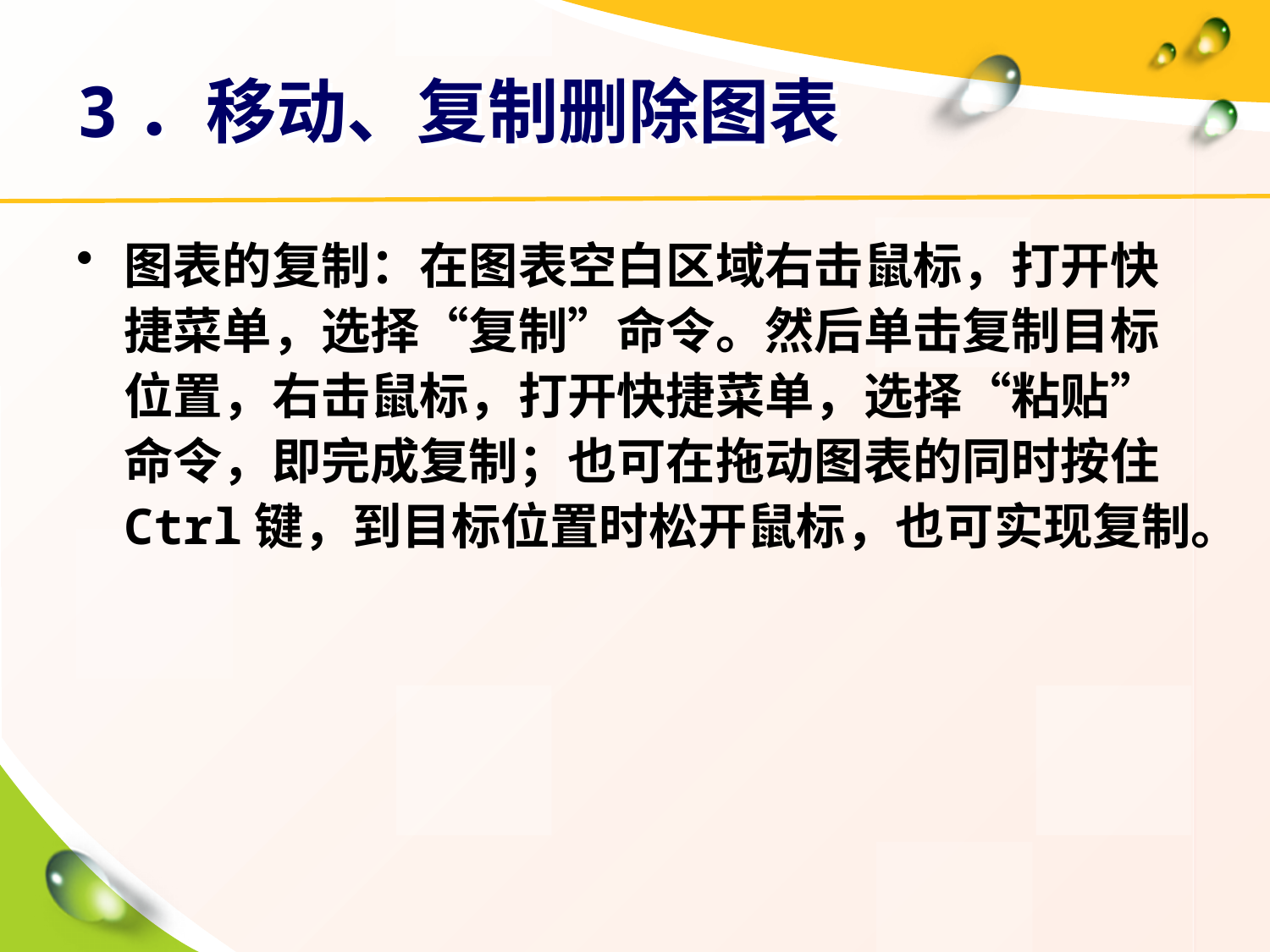

# 3．移动、复制删除图表
图表的复制：在图表空白区域右击鼠标，打开快捷菜单，选择“复制”命令。然后单击复制目标位置，右击鼠标，打开快捷菜单，选择“粘贴”命令，即完成复制；也可在拖动图表的同时按住Ctrl键，到目标位置时松开鼠标，也可实现复制。